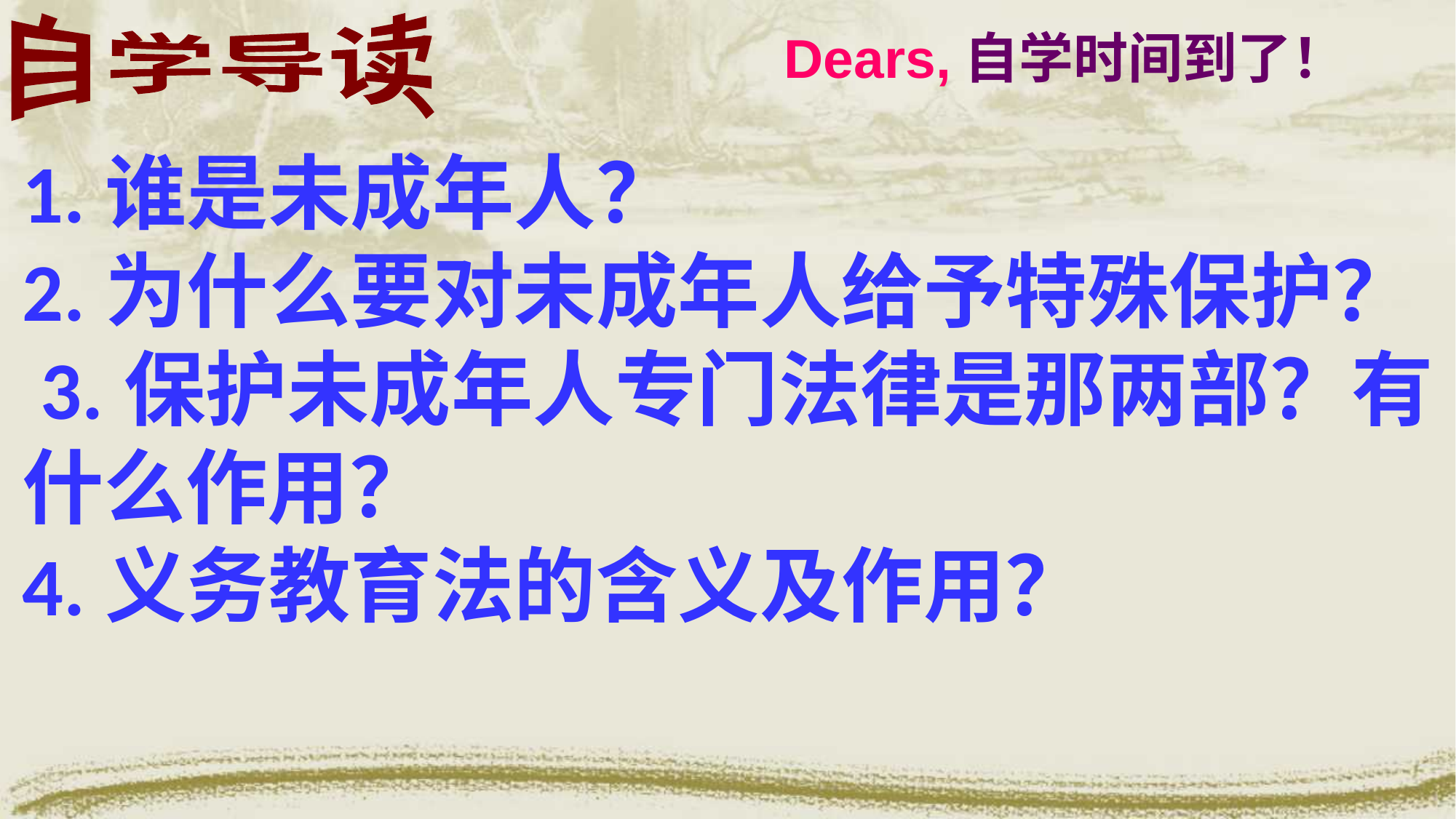

自学导读
Dears,自学时间到了！
1.谁是未成年人？
2.为什么要对未成年人给予特殊保护？
 3.保护未成年人专门法律是那两部？有什么作用？
4.义务教育法的含义及作用？